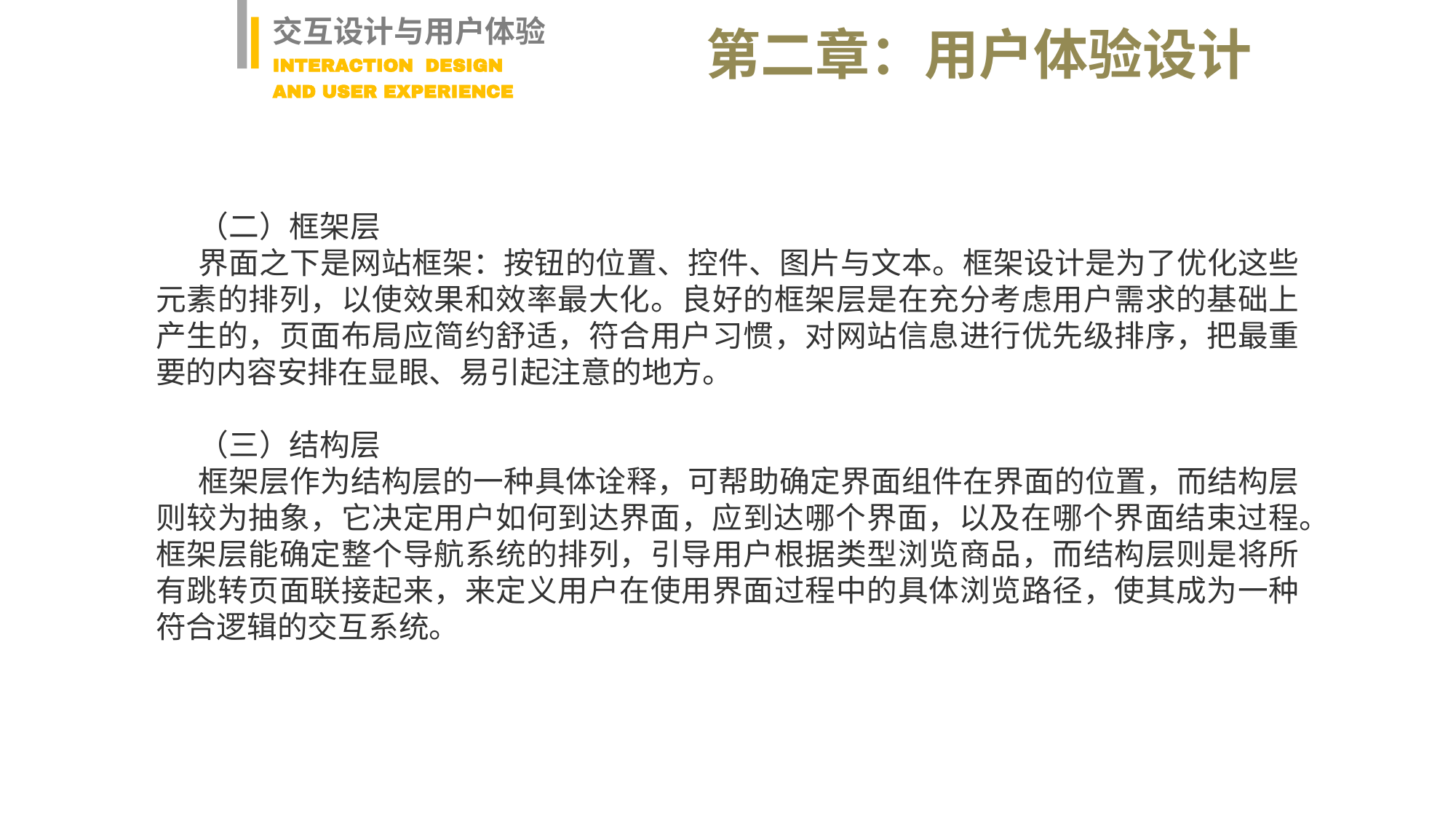

交互设计与用户体验
INTERACTION  DESIGN
AND USER EXPERIENCE
第二章：用户体验设计

（二）框架层
界面之下是网站框架：按钮的位置、控件、图片与文本。框架设计是为了优化这些元素的排列，以使效果和效率最大化。良好的框架层是在充分考虑用户需求的基础上产生的，页面布局应简约舒适，符合用户习惯，对网站信息进行优先级排序，把最重要的内容安排在显眼、易引起注意的地方。

（三）结构层
框架层作为结构层的一种具体诠释，可帮助确定界面组件在界面的位置，而结构层则较为抽象，它决定用户如何到达界面，应到达哪个界面，以及在哪个界面结束过程。框架层能确定整个导航系统的排列，引导用户根据类型浏览商品，而结构层则是将所有跳转页面联接起来，来定义用户在使用界面过程中的具体浏览路径，使其成为一种符合逻辑的交互系统。